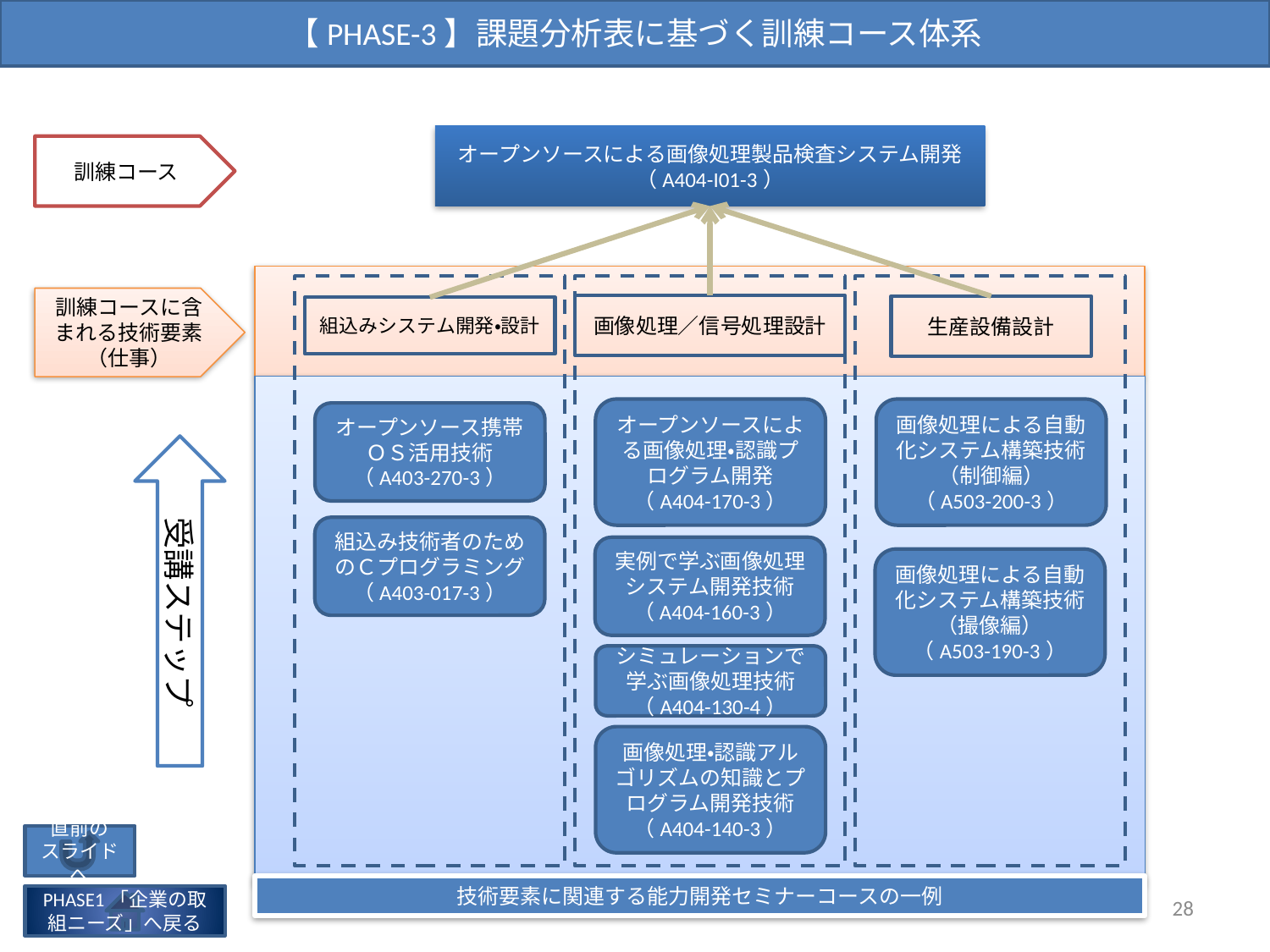

【PHASE-3】課題分析表に基づく訓練コース体系
オープンソースによる画像処理製品検査システム開発
（A404-I01-3）
訓練コース

訓練コースに含まれる技術要素
（仕事）
画像処理／信号処理設計
生産設備設計
組込みシステム開発・設計

オープンソースによる画像処理・認識プログラム開発（A404-170-3）
画像処理による自動化システム構築技術（制御編）
（A503-200-3）
オープンソース携帯ＯＳ活用技術（A403-270-3）
受講ステップ
組込み技術者のためのＣプログラミング（A403-017-3）
実例で学ぶ画像処理システム開発技術（A404-160-3）
画像処理による自動化システム構築技術（撮像編）
（A503-190-3）
シミュレーションで学ぶ画像処理技術（A404-130-4）
画像処理・認識アルゴリズムの知識とプログラム開発技術（A404-140-3）
直前の
スライドへ
技術要素に関連する能力開発セミナーコースの一例
28
PHASE1「企業の取組ニーズ」へ戻る